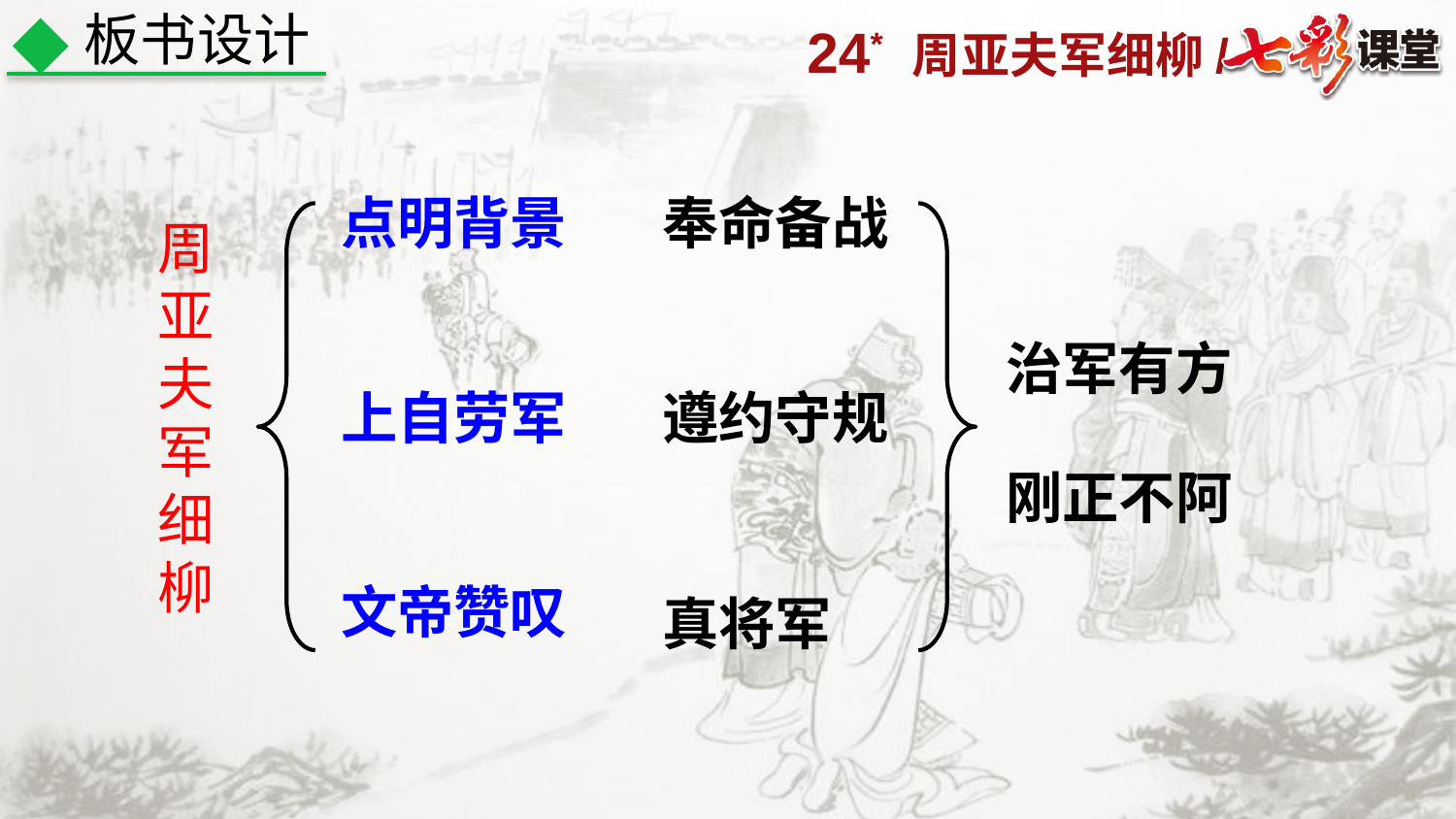

板书设计

点明背景
奉命备战

周亚夫军细柳
治军有方
上自劳军
遵约守规
刚正不阿
文帝赞叹
真将军